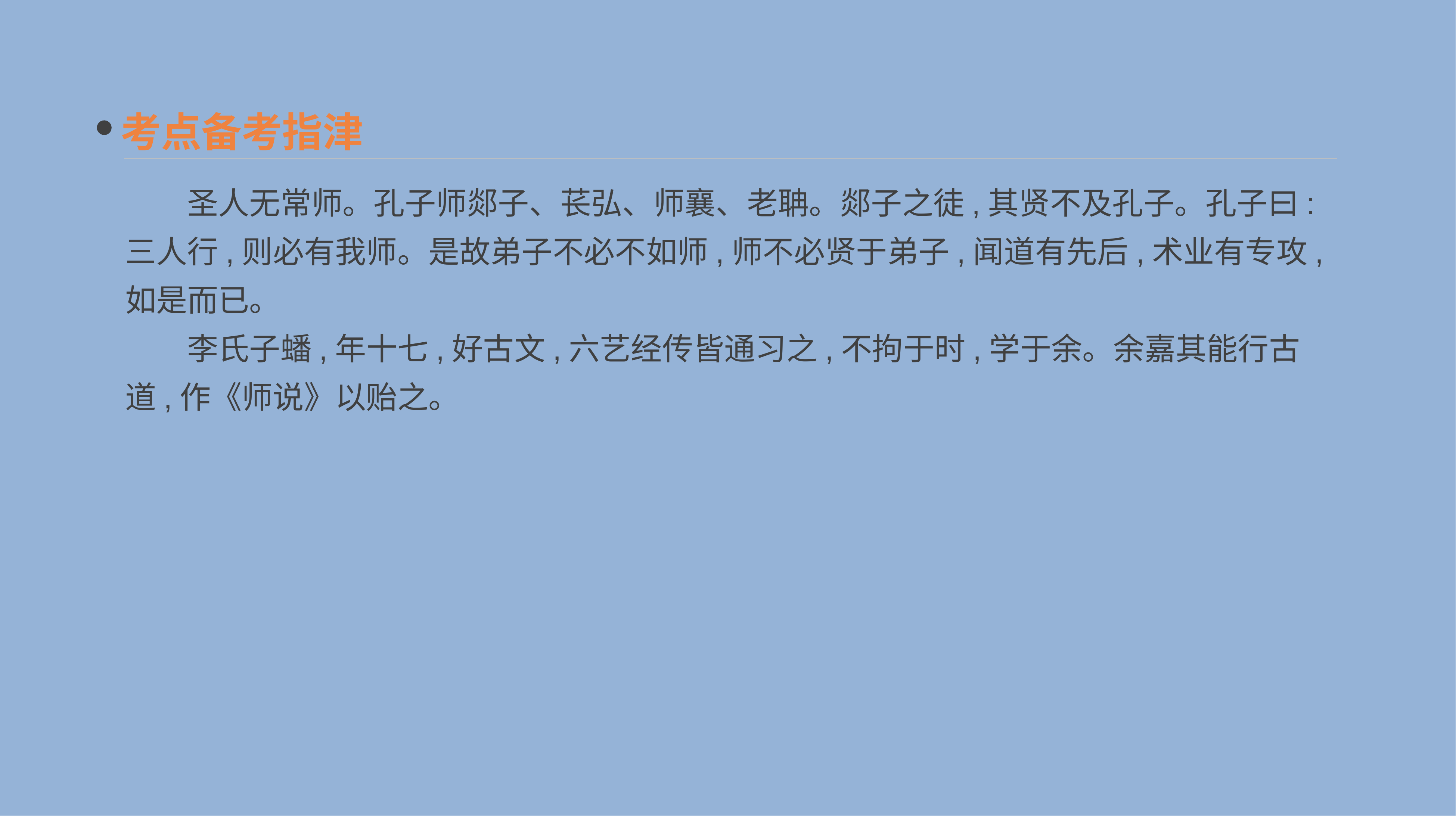

考点备考指津

　　圣人无常师。孔子师郯子、苌弘、师襄、老聃。郯子之徒,其贤不及孔子。孔子曰:三人行,则必有我师。是故弟子不必不如师,师不必贤于弟子,闻道有先后,术业有专攻,如是而已。
　　李氏子蟠,年十七,好古文,六艺经传皆通习之,不拘于时,学于余。余嘉其能行古道,作《师说》以贻之。